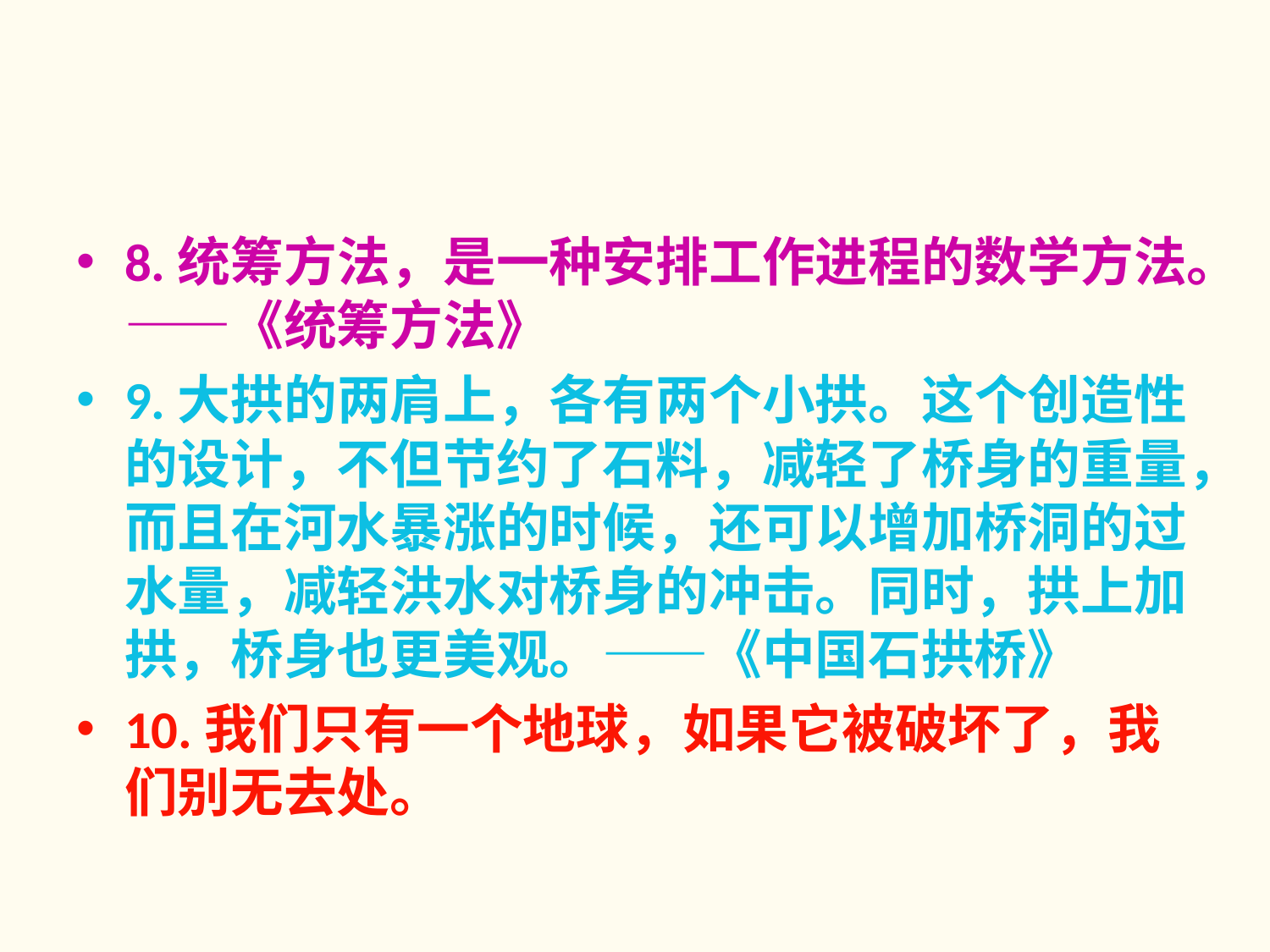

#
8.统筹方法，是一种安排工作进程的数学方法。——《统筹方法》
9.大拱的两肩上，各有两个小拱。这个创造性的设计，不但节约了石料，减轻了桥身的重量，而且在河水暴涨的时候，还可以增加桥洞的过水量，减轻洪水对桥身的冲击。同时，拱上加拱，桥身也更美观。——《中国石拱桥》
10.我们只有一个地球，如果它被破坏了，我们别无去处。